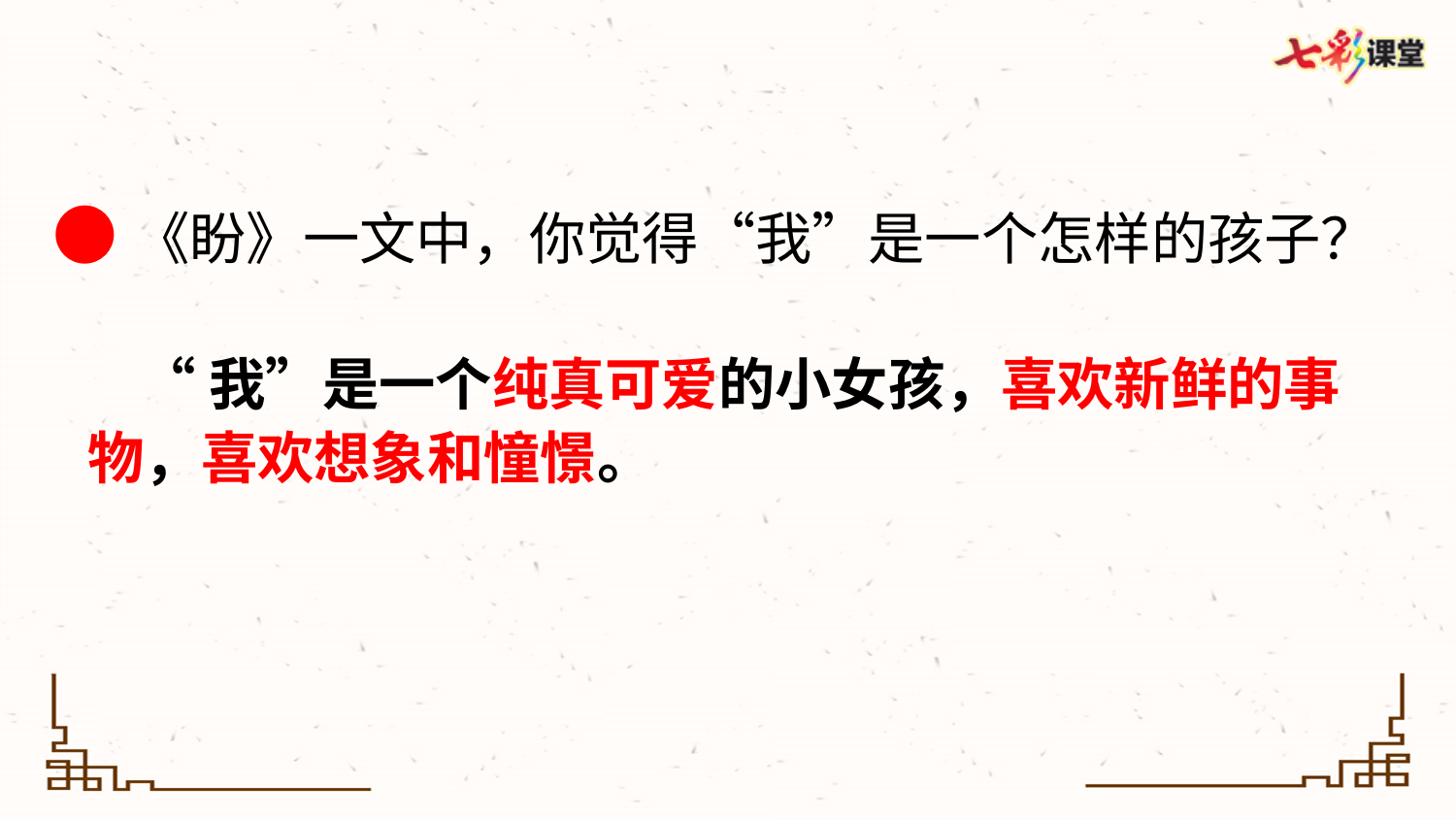

●《盼》一文中，你觉得“我”是一个怎样的孩子？
    “我”是一个纯真可爱的小女孩，喜欢新鲜的事物，喜欢想象和憧憬。